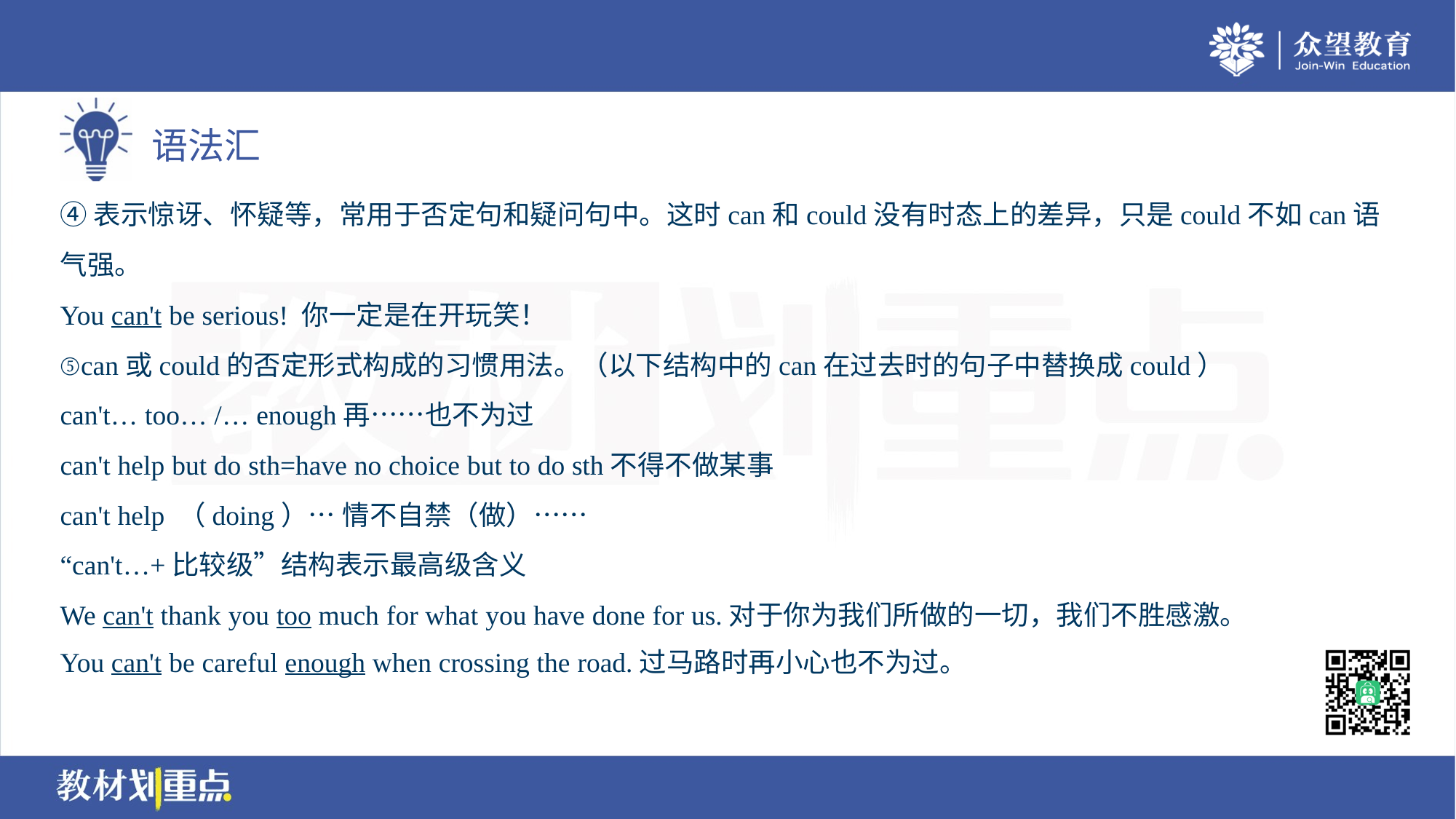

④表示惊讶、怀疑等，常用于否定句和疑问句中。这时can和could没有时态上的差异，只是could不如can语
气强。
You can't be serious! 你一定是在开玩笑！
⑤can或could的否定形式构成的习惯用法。（以下结构中的can在过去时的句子中替换成could）
can't… too… /… enough再……也不为过
can't help but do sth=have no choice but to do sth不得不做某事
can't help （doing）… 情不自禁（做）……
“can't…+比较级”结构表示最高级含义
We can't thank you too much for what you have done for us.对于你为我们所做的一切，我们不胜感激。
You can't be careful enough when crossing the road.过马路时再小心也不为过。